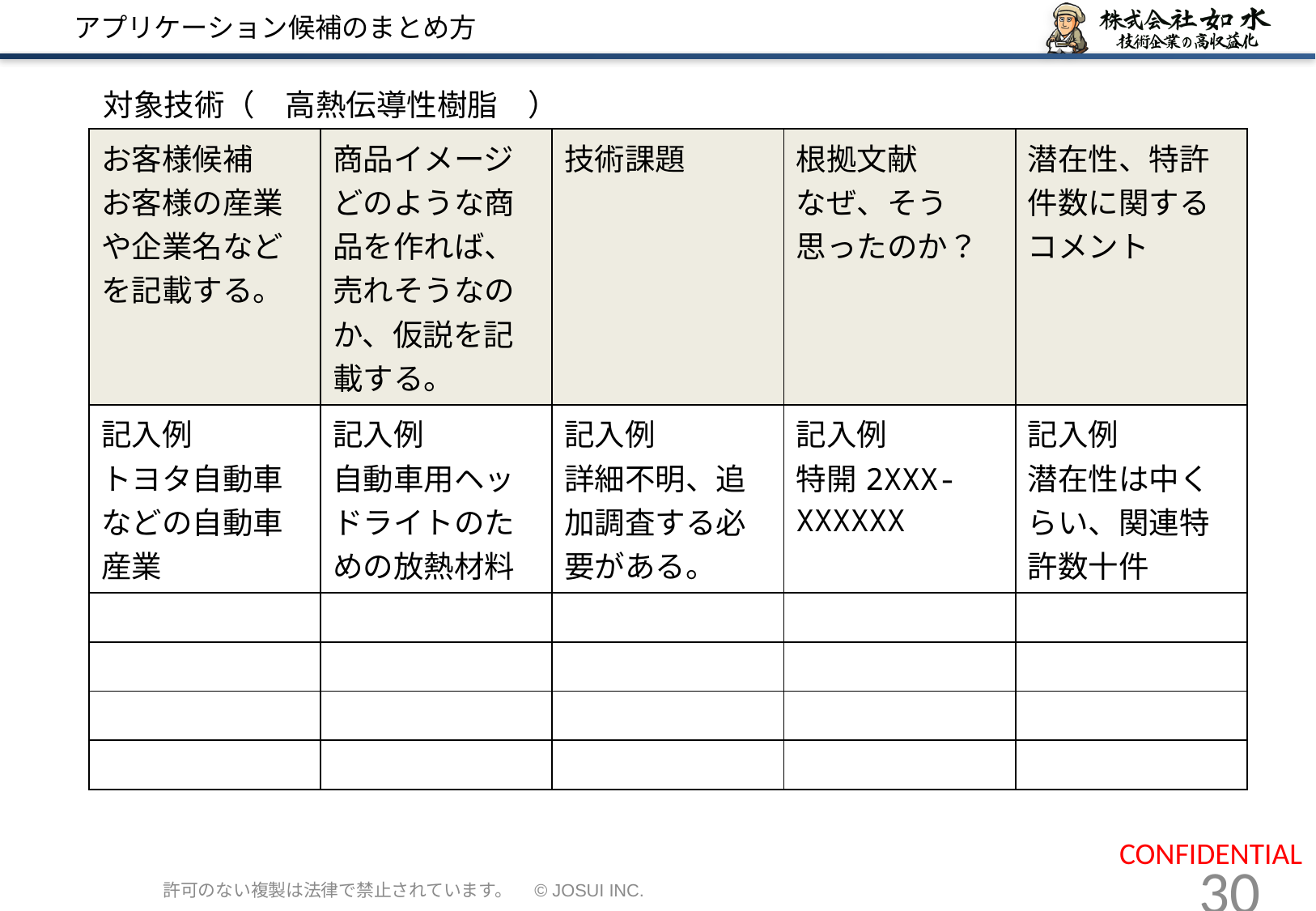

# アプリケーション候補のまとめ方
対象技術（　高熱伝導性樹脂　）
| お客様候補 お客様の産業や企業名などを記載する。 | 商品イメージ どのような商品を作れば、売れそうなのか、仮説を記載する。 | 技術課題 | 根拠文献 なぜ、そう思ったのか？ | 潜在性、特許件数に関するコメント |
| --- | --- | --- | --- | --- |
| 記入例 トヨタ自動車などの自動車産業 | 記入例 自動車用ヘッドライトのための放熱材料 | 記入例 詳細不明、追加調査する必要がある。 | 記入例 特開2XXX-XXXXXX | 記入例 潜在性は中くらい、関連特許数十件 |
|  |  |  |  |  |
|  |  |  |  |  |
|  |  |  |  |  |
|  |  |  |  |  |
許可のない複製は法律で禁止されています。　© JOSUI INC.
30